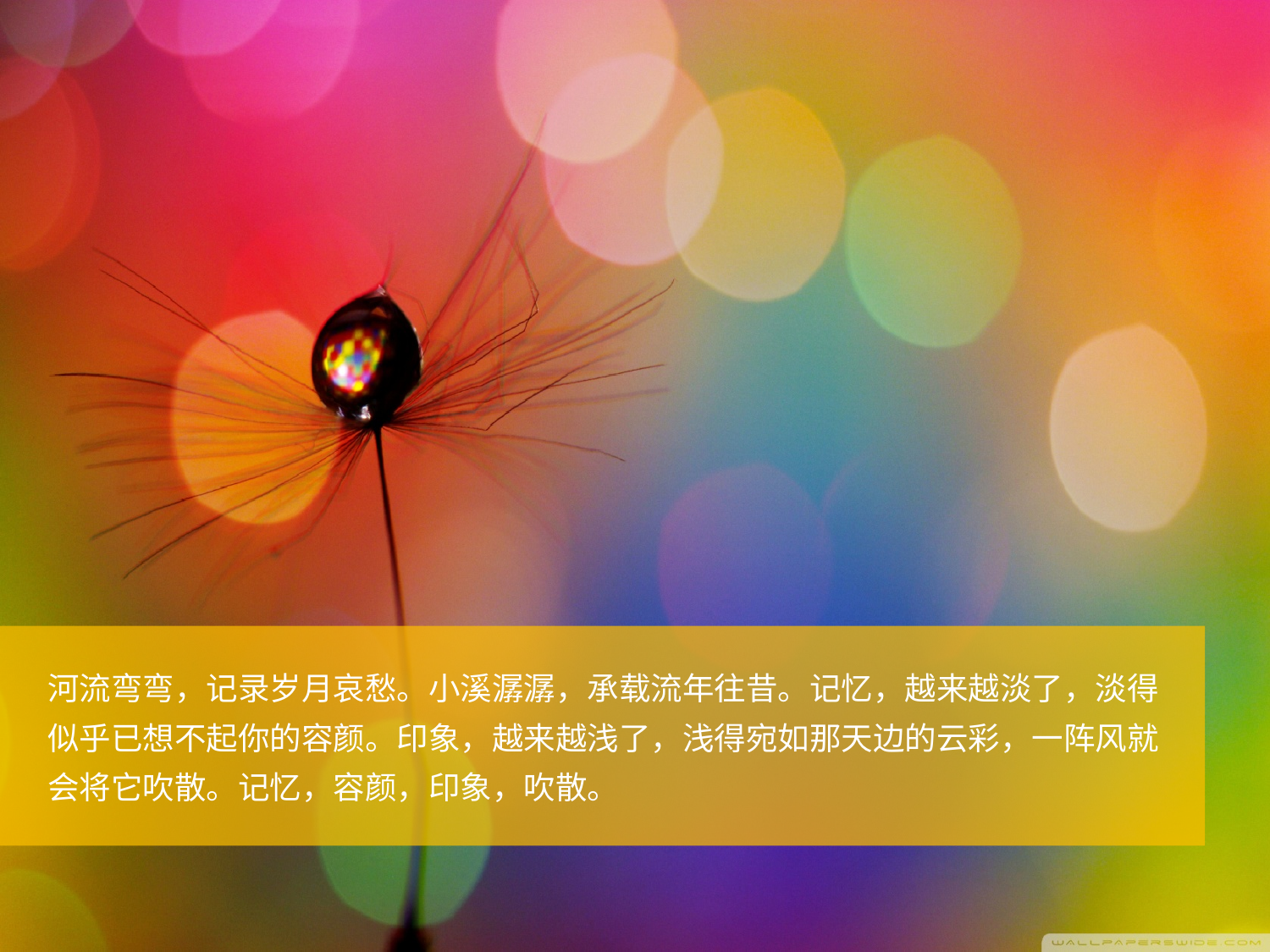

河流弯弯，记录岁月哀愁。小溪潺潺，承载流年往昔。记忆，越来越淡了，淡得似乎已想不起你的容颜。印象，越来越浅了，浅得宛如那天边的云彩，一阵风就会将它吹散。记忆，容颜，印象，吹散。